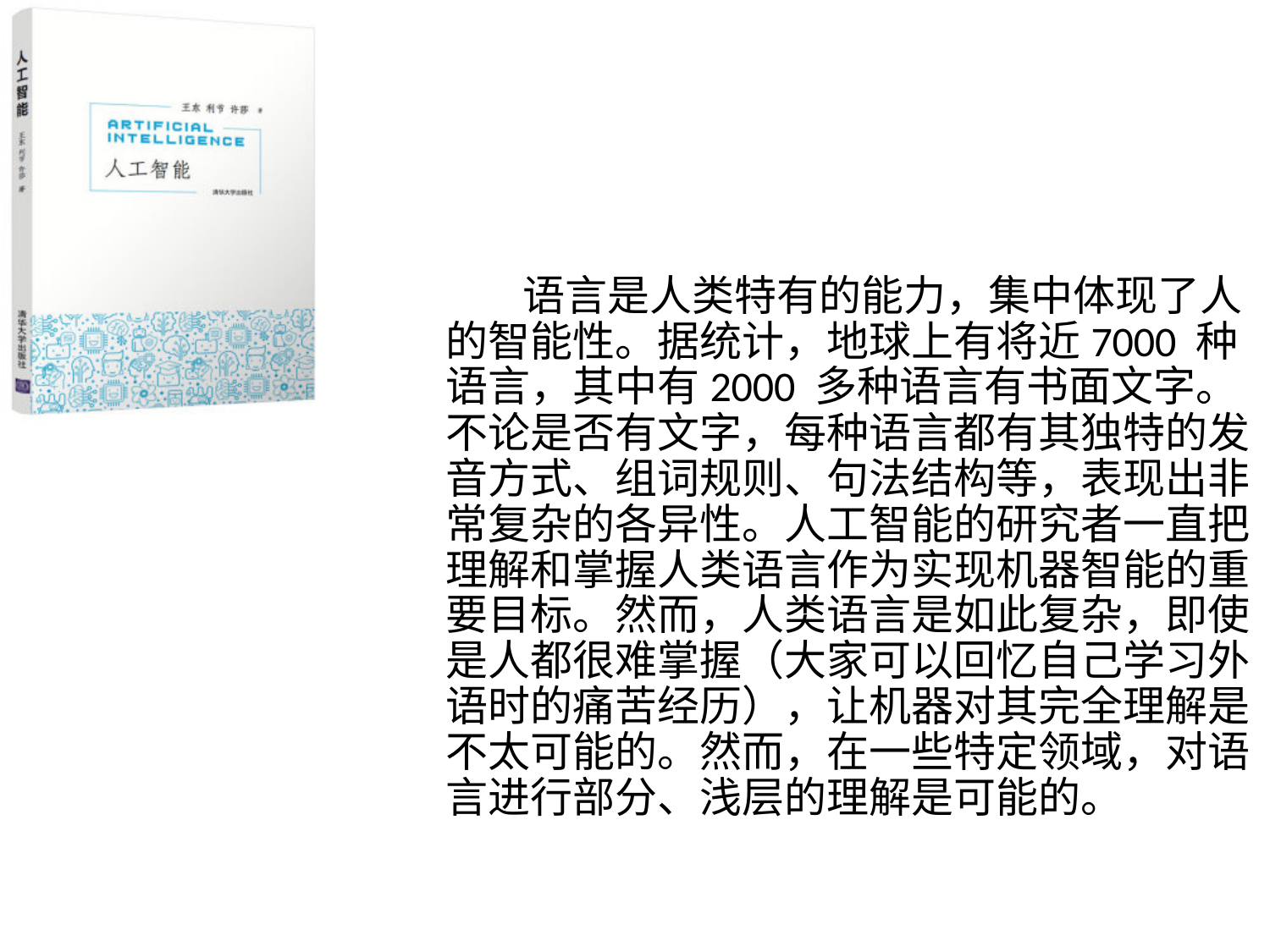

语言是人类特有的能力，集中体现了人的智能性。据统计，地球上有将近7000 种语言，其中有2000 多种语言有书面文字。不论是否有文字，每种语言都有其独特的发音方式、组词规则、句法结构等，表现出非常复杂的各异性。人工智能的研究者一直把理解和掌握人类语言作为实现机器智能的重要目标。然而，人类语言是如此复杂，即使是人都很难掌握（大家可以回忆自己学习外语时的痛苦经历），让机器对其完全理解是不太可能的。然而，在一些特定领域，对语言进行部分、浅层的理解是可能的。